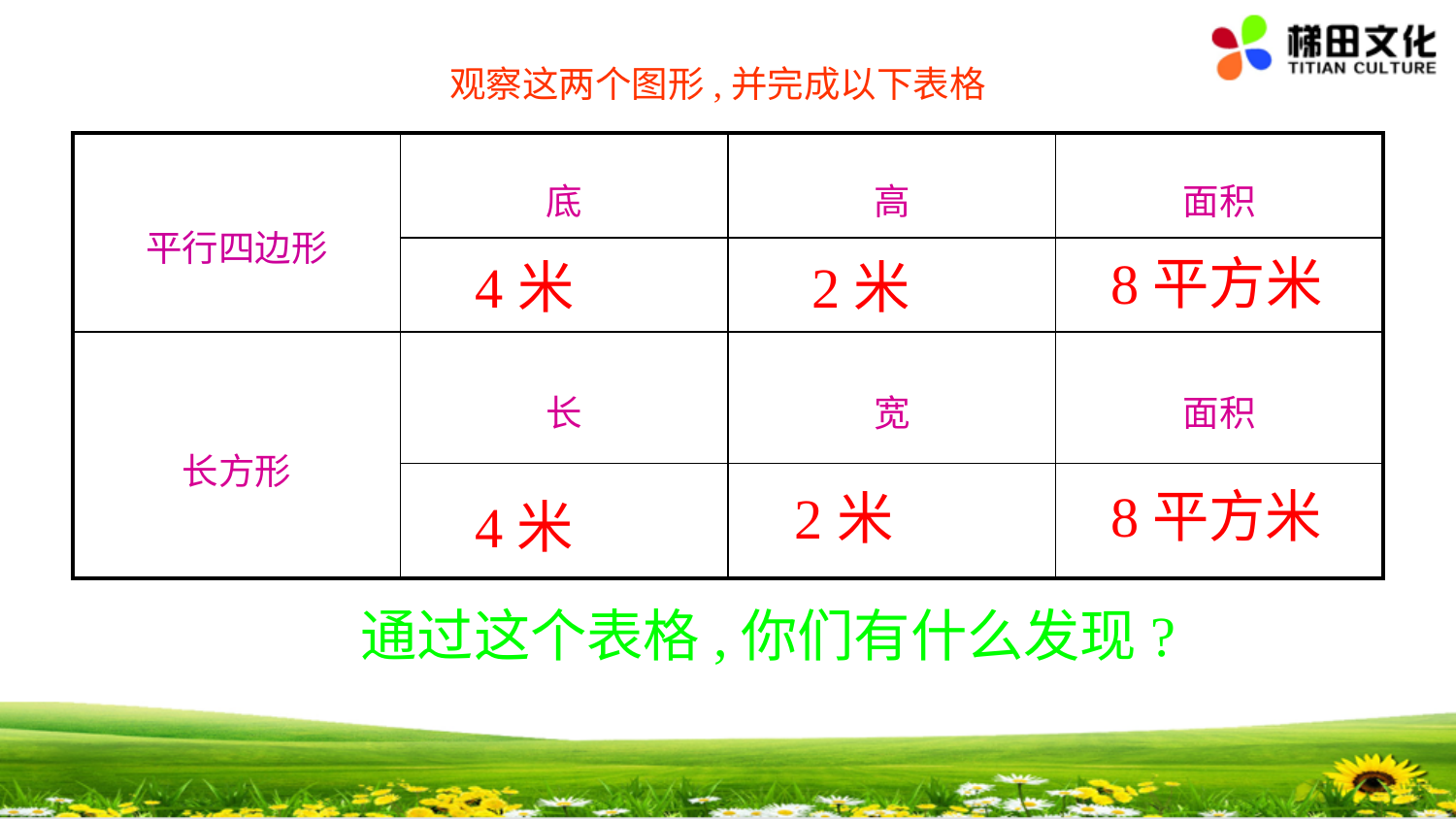

观察这两个图形,并完成以下表格
| 平行四边形 | 底 | 高 | 面积 |
| --- | --- | --- | --- |
|  |  |  |  |
| 长方形 | 长 | 宽 | 面积 |
|  |  |  |  |
8平方米
4米
2米

8平方米
2米
4米
通过这个表格,你们有什么发现?